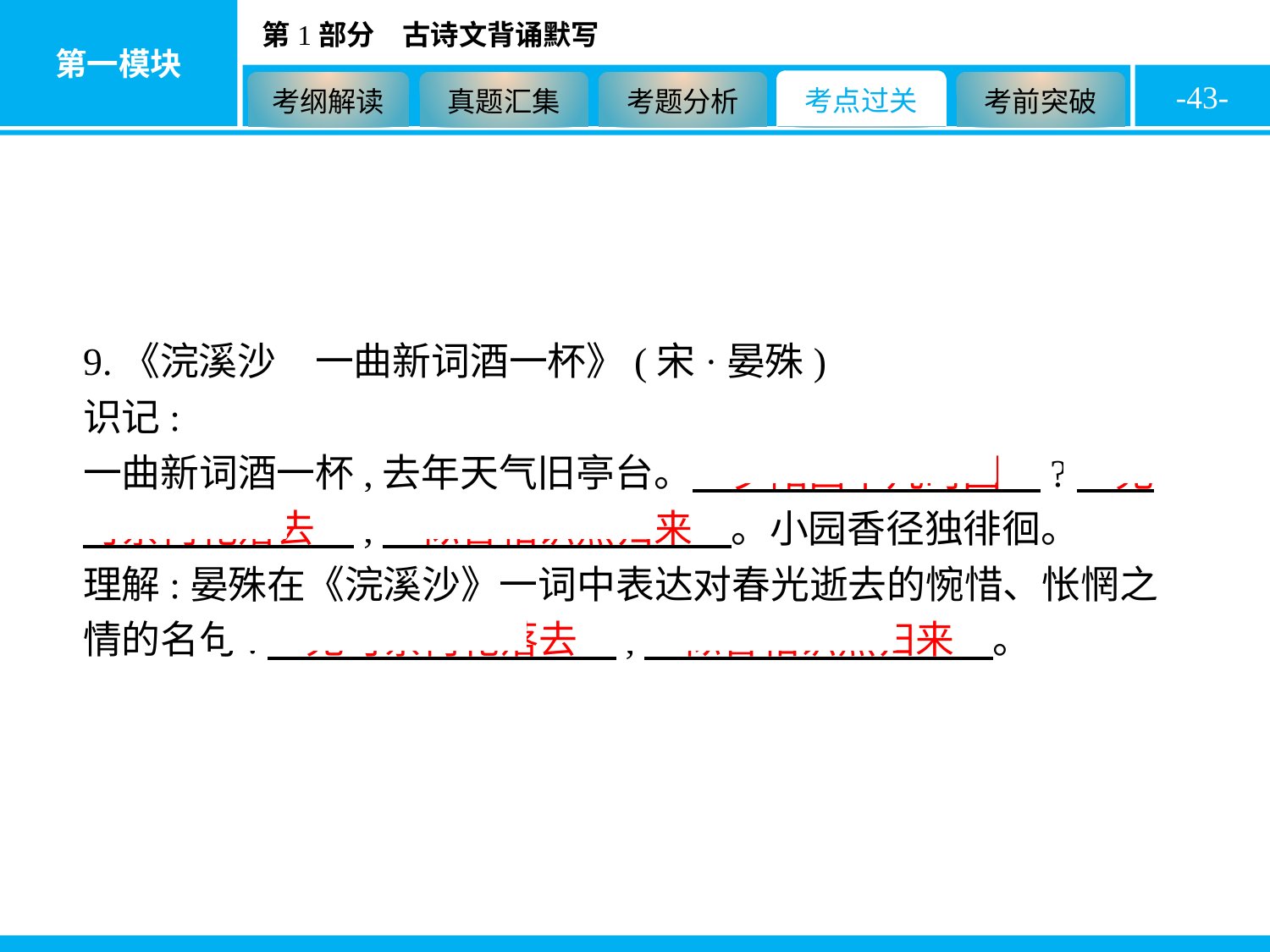

-43-
9.《浣溪沙　一曲新词酒一杯》(宋·晏殊)
识记:
一曲新词酒一杯,去年天气旧亭台。　夕阳西下几时回　?　无可奈何花落去　,　似曾相识燕归来　。小园香径独徘徊。
理解:晏殊在《浣溪沙》一词中表达对春光逝去的惋惜、怅惘之情的名句:　无可奈何花落去　,　似曾相识燕归来　。